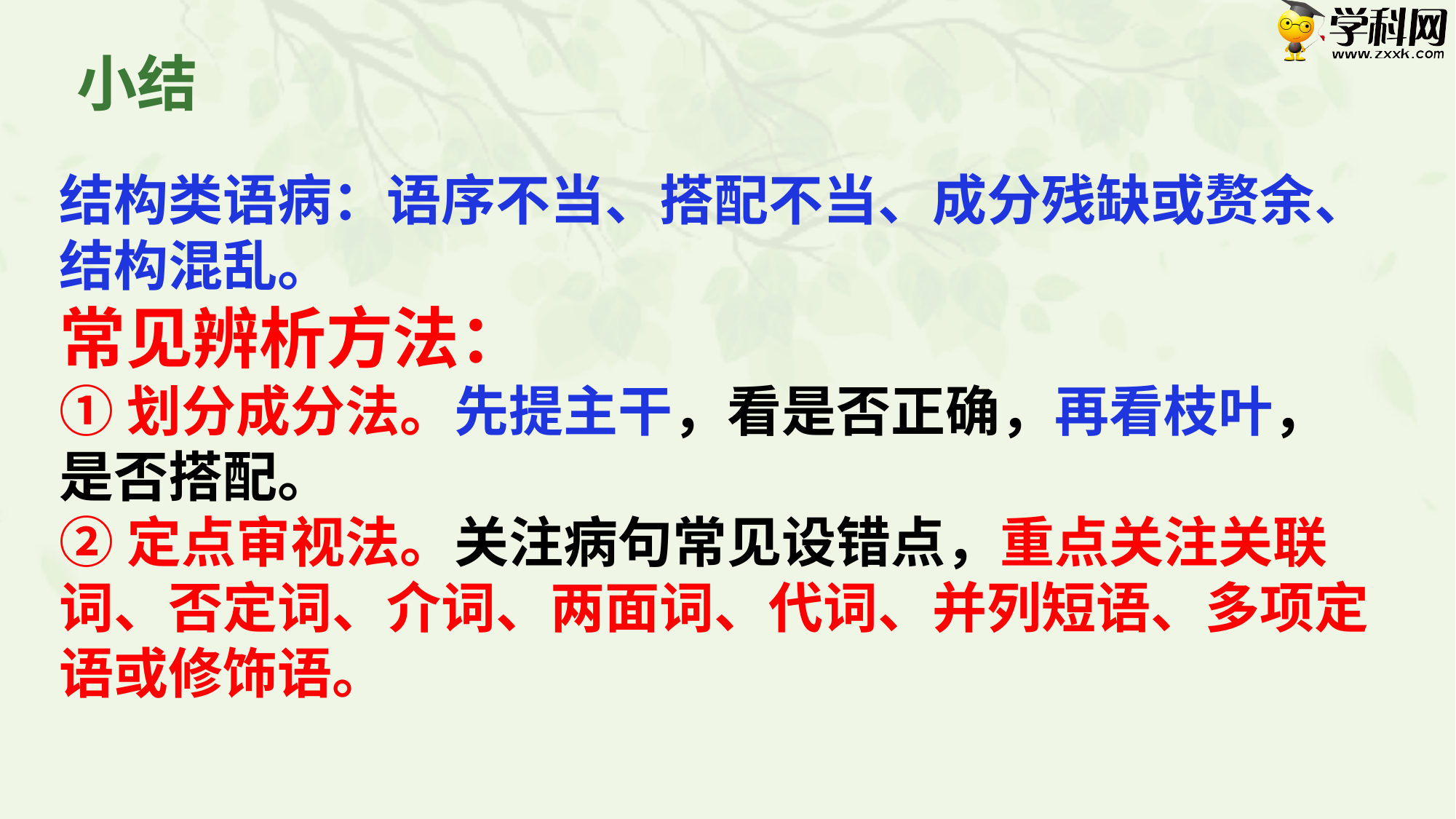

小结
结构类语病：语序不当、搭配不当、成分残缺或赘余、结构混乱。
常见辨析方法：
①划分成分法。先提主干，看是否正确，再看枝叶，是否搭配。
②定点审视法。关注病句常见设错点，重点关注关联词、否定词、介词、两面词、代词、并列短语、多项定语或修饰语。